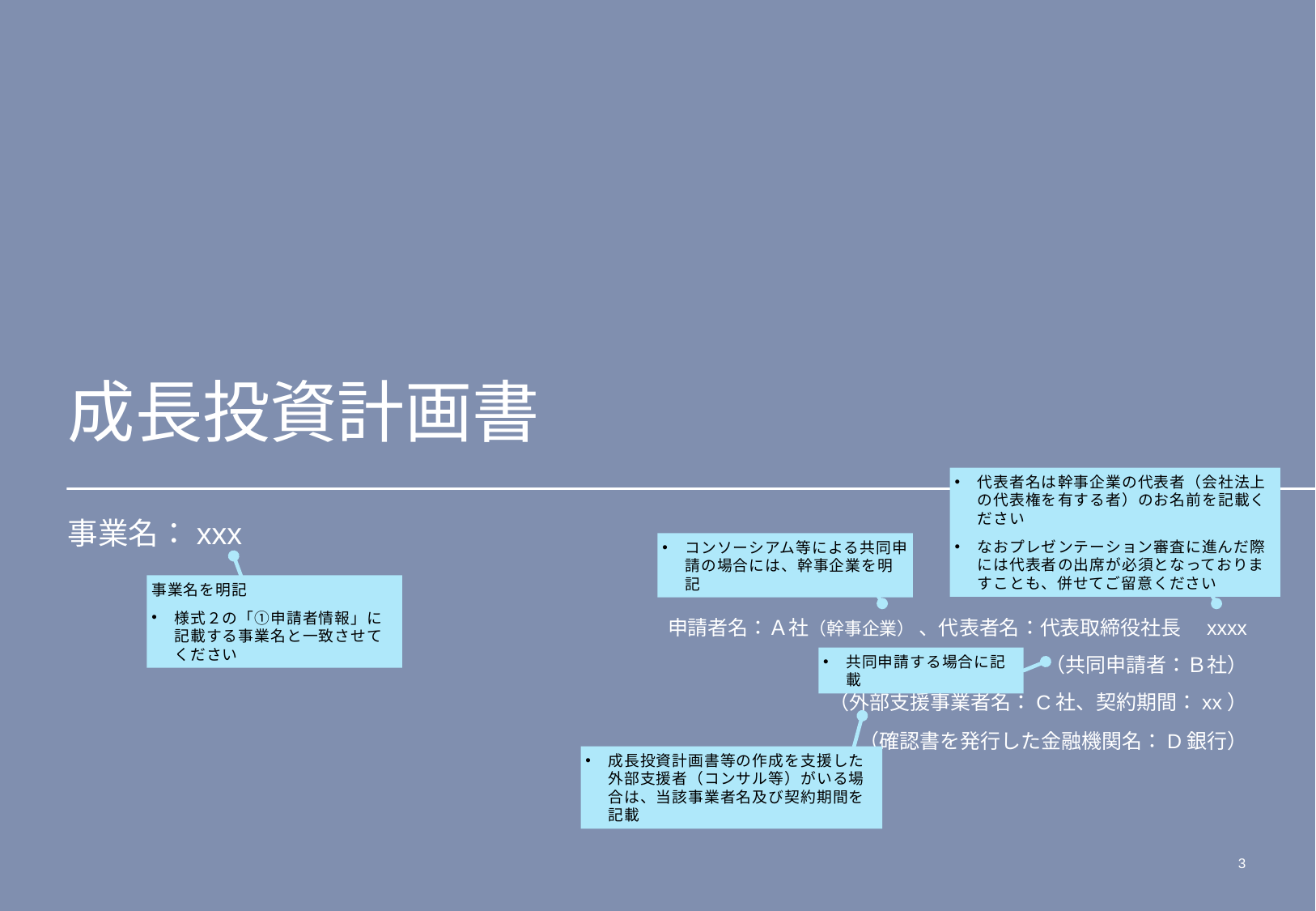

# 成長投資計画書
代表者名は幹事企業の代表者（会社法上の代表権を有する者）のお名前を記載ください
なおプレゼンテーション審査に進んだ際には代表者の出席が必須となっておりますことも、併せてご留意ください
事業名：xxx
コンソーシアム等による共同申請の場合には、幹事企業を明記
事業名を明記
様式２の「①申請者情報」に記載する事業名と一致させてください
申請者名：Ａ社（幹事企業） 、代表者名：代表取締役社長　xxxx

共同申請する場合に記載
（共同申請者：Ｂ社）

（外部支援事業者名：C社、契約期間：xx）
（確認書を発行した金融機関名：D銀行）

成長投資計画書等の作成を支援した外部支援者（コンサル等）がいる場合は、当該事業者名及び契約期間を記載